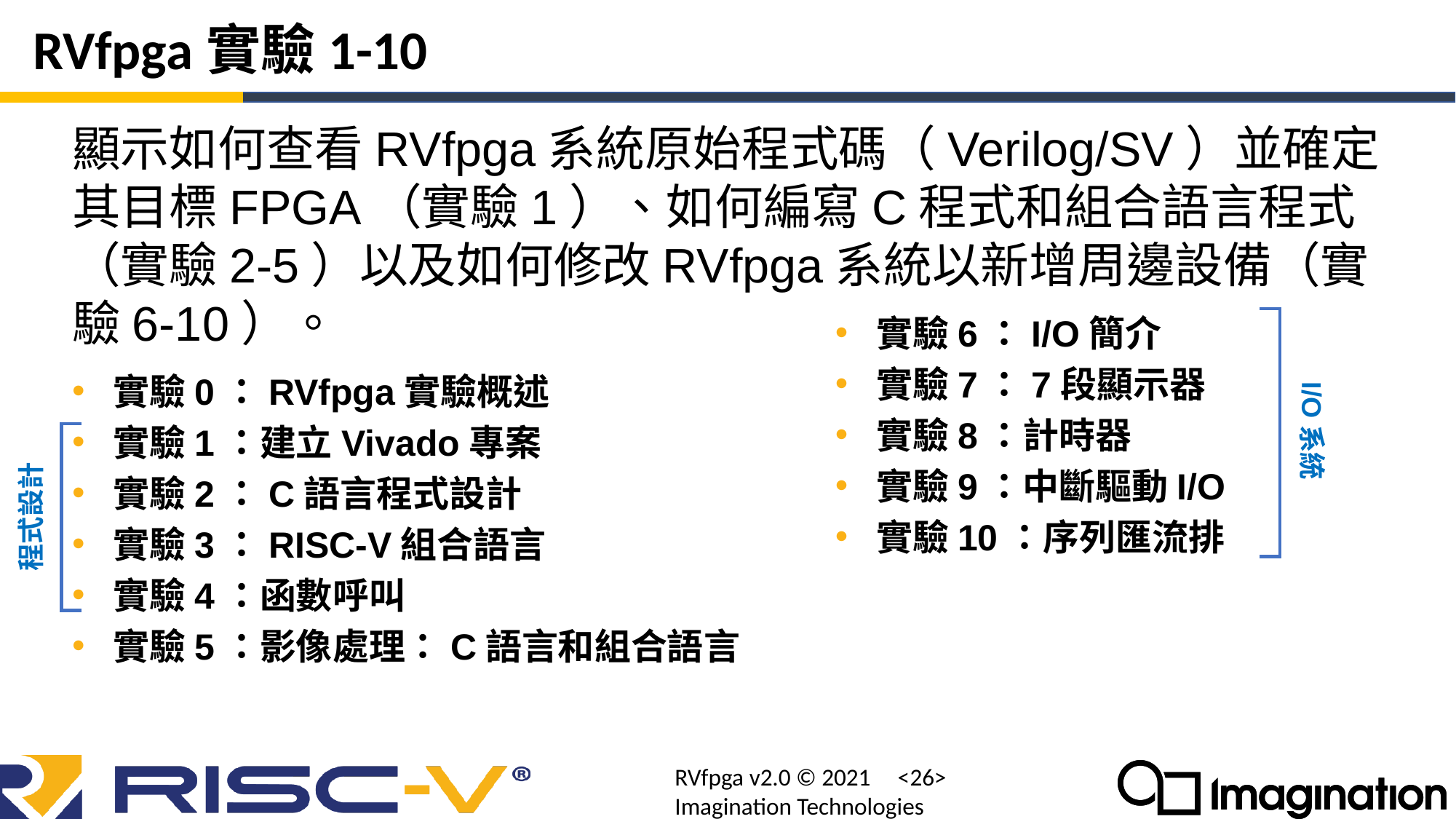

# RVfpga實驗1-10
顯示如何查看RVfpga系統原始程式碼（Verilog/SV）並確定其目標FPGA（實驗1）、如何編寫C程式和組合語言程式（實驗2-5）以及如何修改RVfpga系統以新增周邊設備（實驗6-10）。

實驗0：RVfpga實驗概述
實驗1：建立Vivado專案
實驗2：C語言程式設計
實驗3：RISC-V組合語言
實驗4：函數呼叫
實驗5：影像處理：C語言和組合語言
實驗6：I/O簡介
實驗7：7段顯示器
實驗8：計時器
實驗9：中斷驅動I/O
實驗10：序列匯流排
I/O系統
程式設計